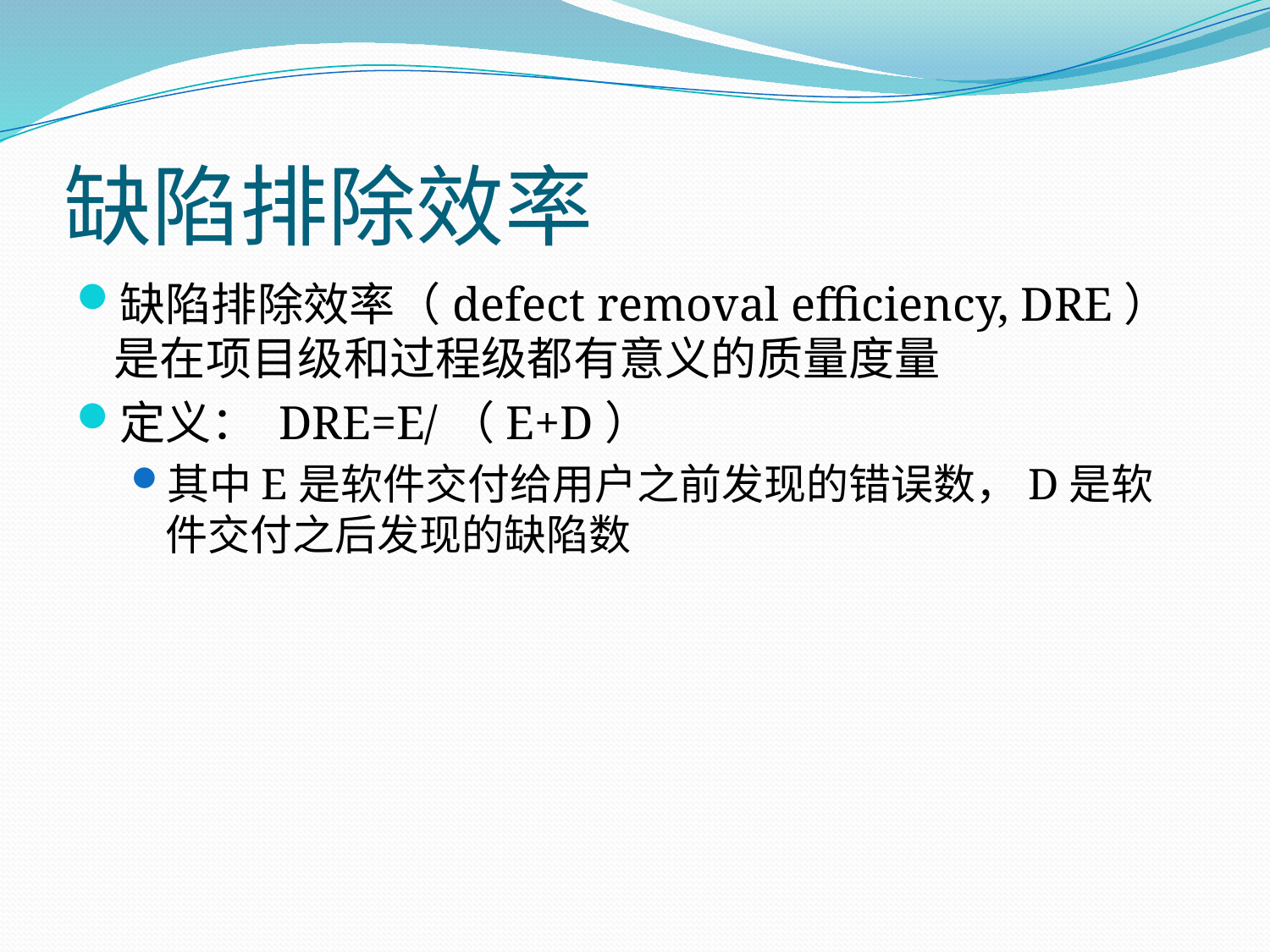

# 缺陷排除效率
缺陷排除效率（defect removal efficiency, DRE）是在项目级和过程级都有意义的质量度量
定义： DRE=E/（E+D）
其中E是软件交付给用户之前发现的错误数，D是软件交付之后发现的缺陷数